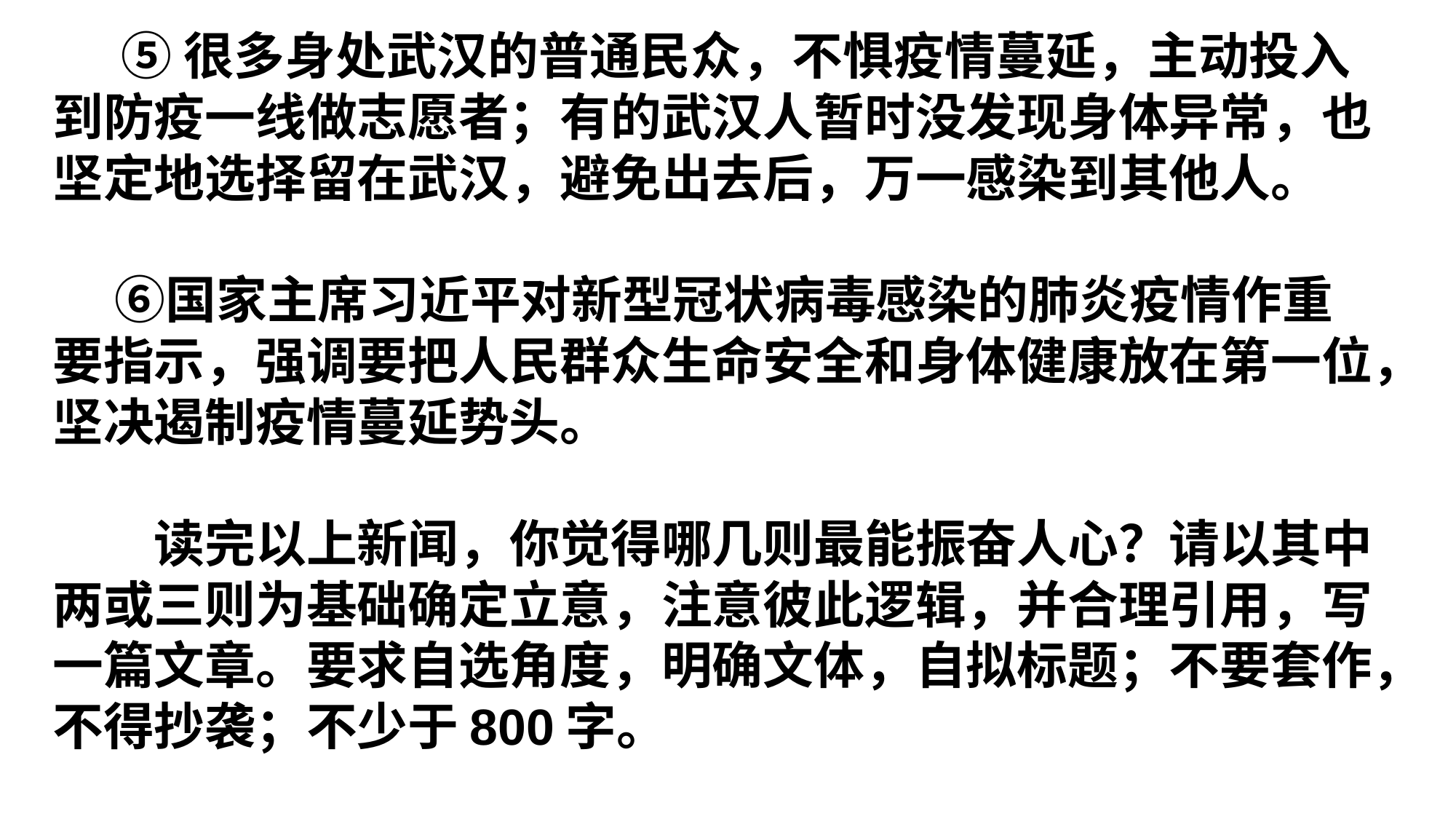

⑤很多身处武汉的普通民众，不惧疫情蔓延，主动投入到防疫一线做志愿者；有的武汉人暂时没发现身体异常，也坚定地选择留在武汉，避免出去后，万一感染到其他人。
　 ⑥国家主席习近平对新型冠状病毒感染的肺炎疫情作重要指示，强调要把人民群众生命安全和身体健康放在第一位，坚决遏制疫情蔓延势头。
　　读完以上新闻，你觉得哪几则最能振奋人心？请以其中两或三则为基础确定立意，注意彼此逻辑，并合理引用，写一篇文章。要求自选角度，明确文体，自拟标题；不要套作，不得抄袭；不少于800字。